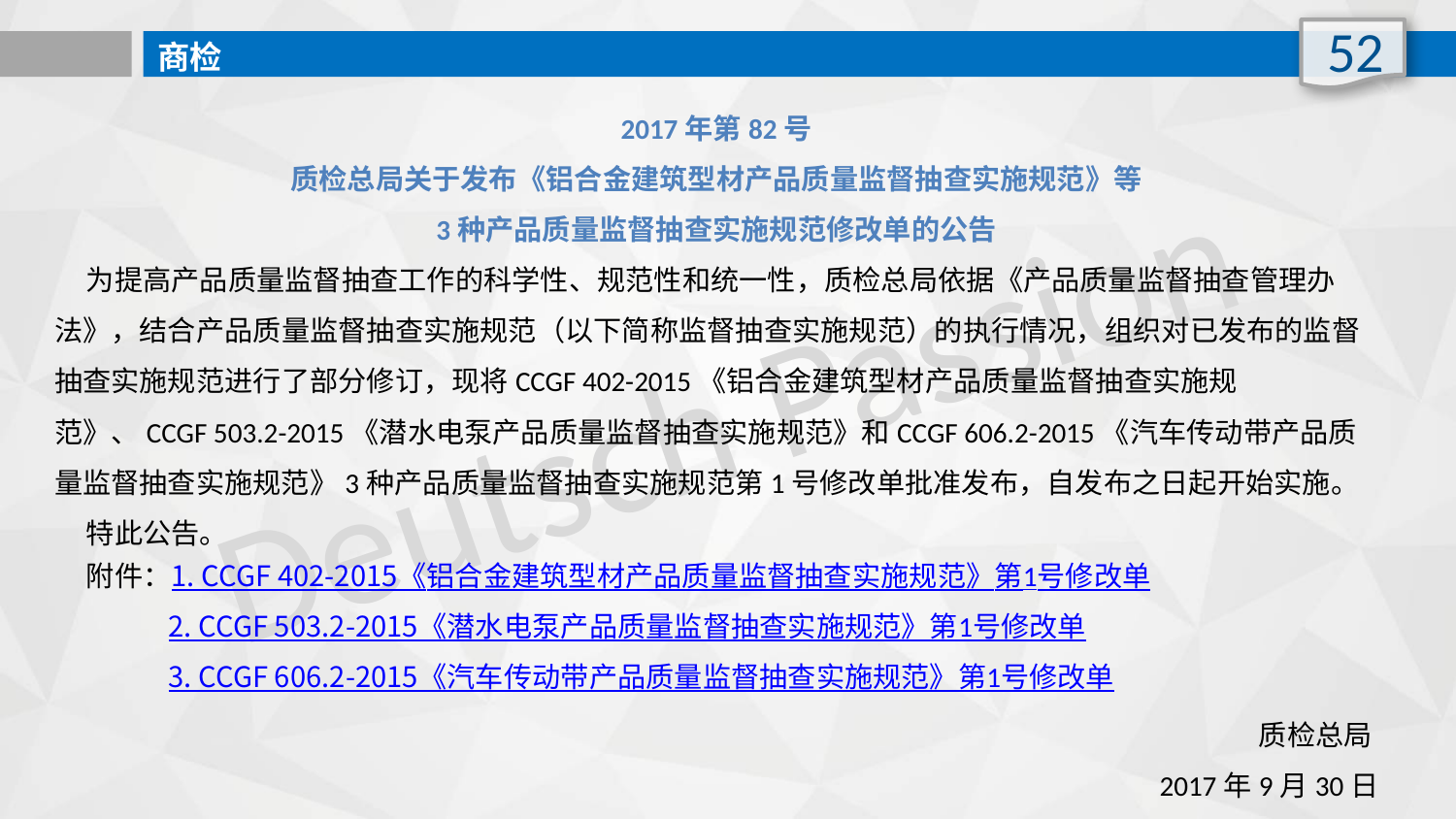

52

商检

2017年第82号
质检总局关于发布《铝合金建筑型材产品质量监督抽查实施规范》等
3种产品质量监督抽查实施规范修改单的公告
    为提高产品质量监督抽查工作的科学性、规范性和统一性，质检总局依据《产品质量监督抽查管理办法》，结合产品质量监督抽查实施规范（以下简称监督抽查实施规范）的执行情况，组织对已发布的监督抽查实施规范进行了部分修订，现将CCGF 402-2015《铝合金建筑型材产品质量监督抽查实施规范》、CCGF 503.2-2015《潜水电泵产品质量监督抽查实施规范》和CCGF 606.2-2015《汽车传动带产品质量监督抽查实施规范》3种产品质量监督抽查实施规范第1号修改单批准发布，自发布之日起开始实施。
    特此公告。
    附件：1. CCGF 402-2015《铝合金建筑型材产品质量监督抽查实施规范》第1号修改单
                 2. CCGF 503.2-2015《潜水电泵产品质量监督抽查实施规范》第1号修改单
                 3. CCGF 606.2-2015《汽车传动带产品质量监督抽查实施规范》第1号修改单
质检总局
2017年9月30日
Deutsch Passion